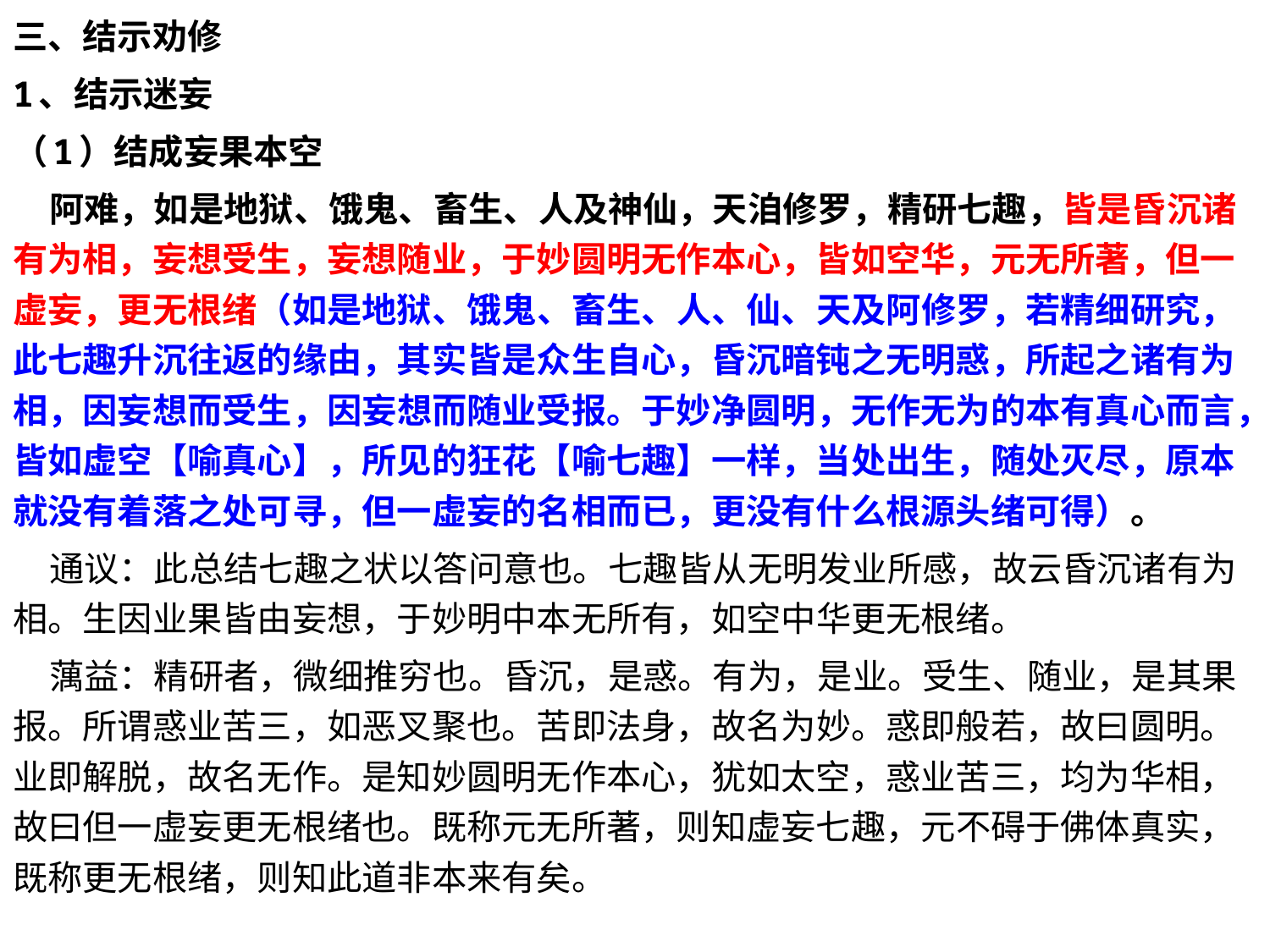

三、结示劝修
1、结示迷妄
（1）结成妄果本空
    阿难，如是地狱、饿鬼、畜生、人及神仙，天洎修罗，精研七趣，皆是昏沉诸有为相，妄想受生，妄想随业，于妙圆明无作本心，皆如空华，元无所著，但一虚妄，更无根绪（如是地狱、饿鬼、畜生、人、仙、天及阿修罗，若精细研究，此七趣升沉往返的缘由，其实皆是众生自心，昏沉暗钝之无明惑，所起之诸有为相，因妄想而受生，因妄想而随业受报。于妙净圆明，无作无为的本有真心而言，皆如虚空【喻真心】，所见的狂花【喻七趣】一样，当处出生，随处灭尽，原本就没有着落之处可寻，但一虚妄的名相而已，更没有什么根源头绪可得）。
    通议：此总结七趣之状以答问意也。七趣皆从无明发业所感，故云昏沉诸有为相。生因业果皆由妄想，于妙明中本无所有，如空中华更无根绪。
    蕅益：精研者，微细推穷也。昏沉，是惑。有为，是业。受生、随业，是其果报。所谓惑业苦三，如恶叉聚也。苦即法身，故名为妙。惑即般若，故曰圆明。业即解脱，故名无作。是知妙圆明无作本心，犹如太空，惑业苦三，均为华相，故曰但一虚妄更无根绪也。既称元无所著，则知虚妄七趣，元不碍于佛体真实，既称更无根绪，则知此道非本来有矣。